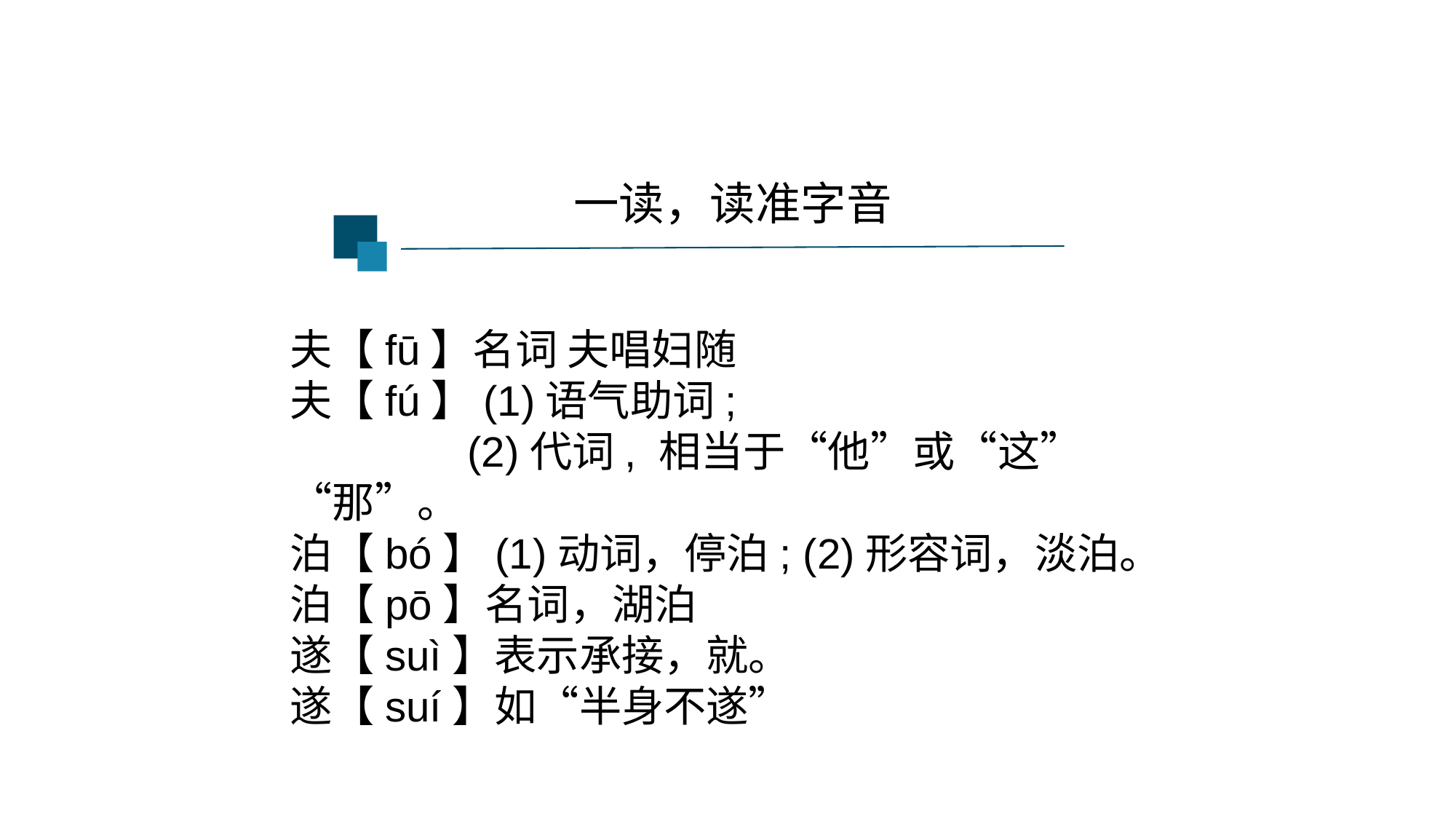

一读，读准字音

夫【fū】名词 夫唱妇随
夫【fú】(1)语气助词;
               (2)代词, 相当于“他”或“这”“那”。
泊【bó】(1)动词，停泊; (2)形容词，淡泊。
泊【pō】名词，湖泊
遂【suì】表示承接，就。
遂【suí】如“半身不遂”